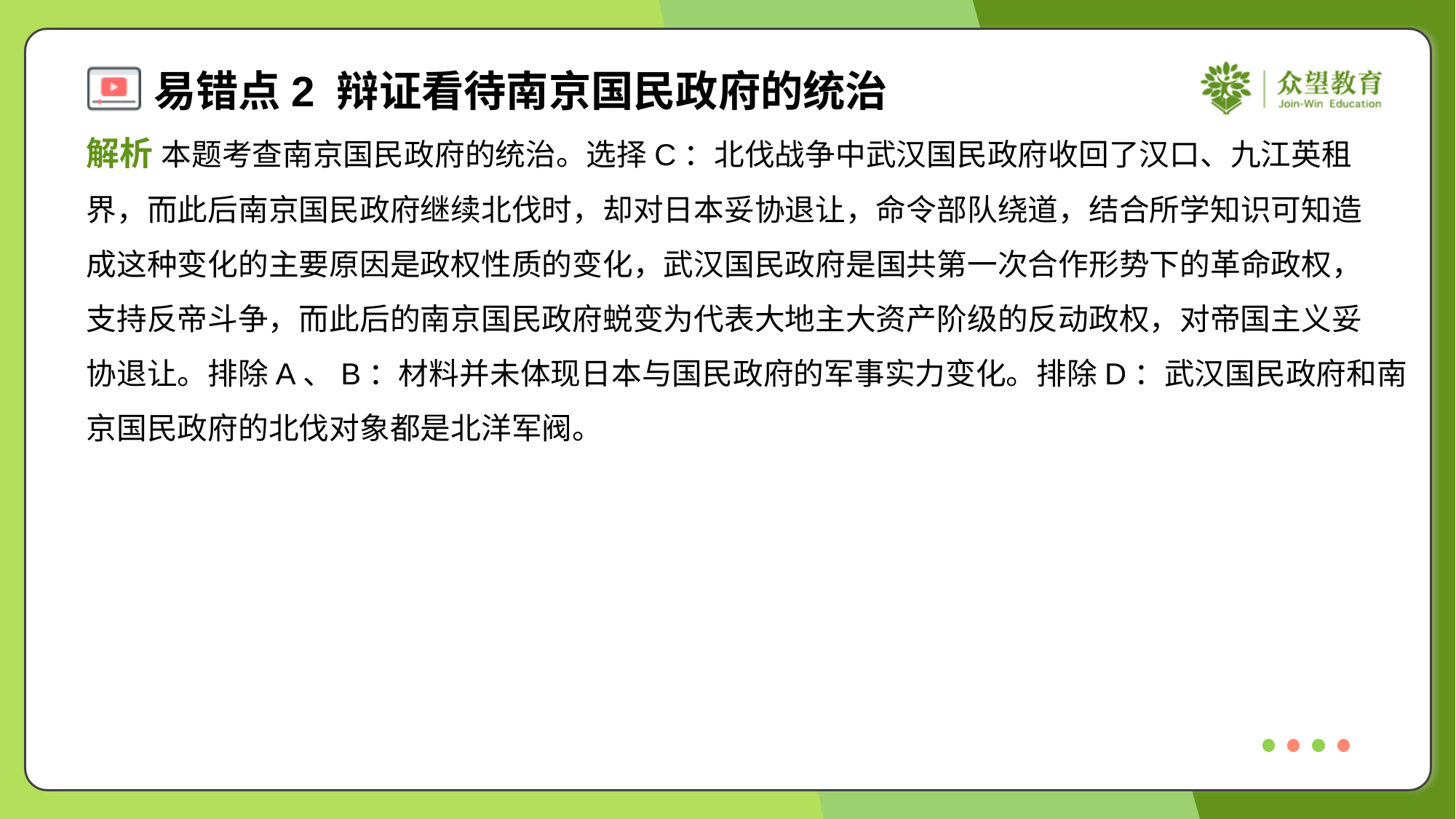

解析 本题考查南京国民政府的统治。选择C：北伐战争中武汉国民政府收回了汉口、九江英租
界，而此后南京国民政府继续北伐时，却对日本妥协退让，命令部队绕道，结合所学知识可知造
成这种变化的主要原因是政权性质的变化，武汉国民政府是国共第一次合作形势下的革命政权，
支持反帝斗争，而此后的南京国民政府蜕变为代表大地主大资产阶级的反动政权，对帝国主义妥
协退让。排除A、B：材料并未体现日本与国民政府的军事实力变化。排除D：武汉国民政府和南
京国民政府的北伐对象都是北洋军阀。